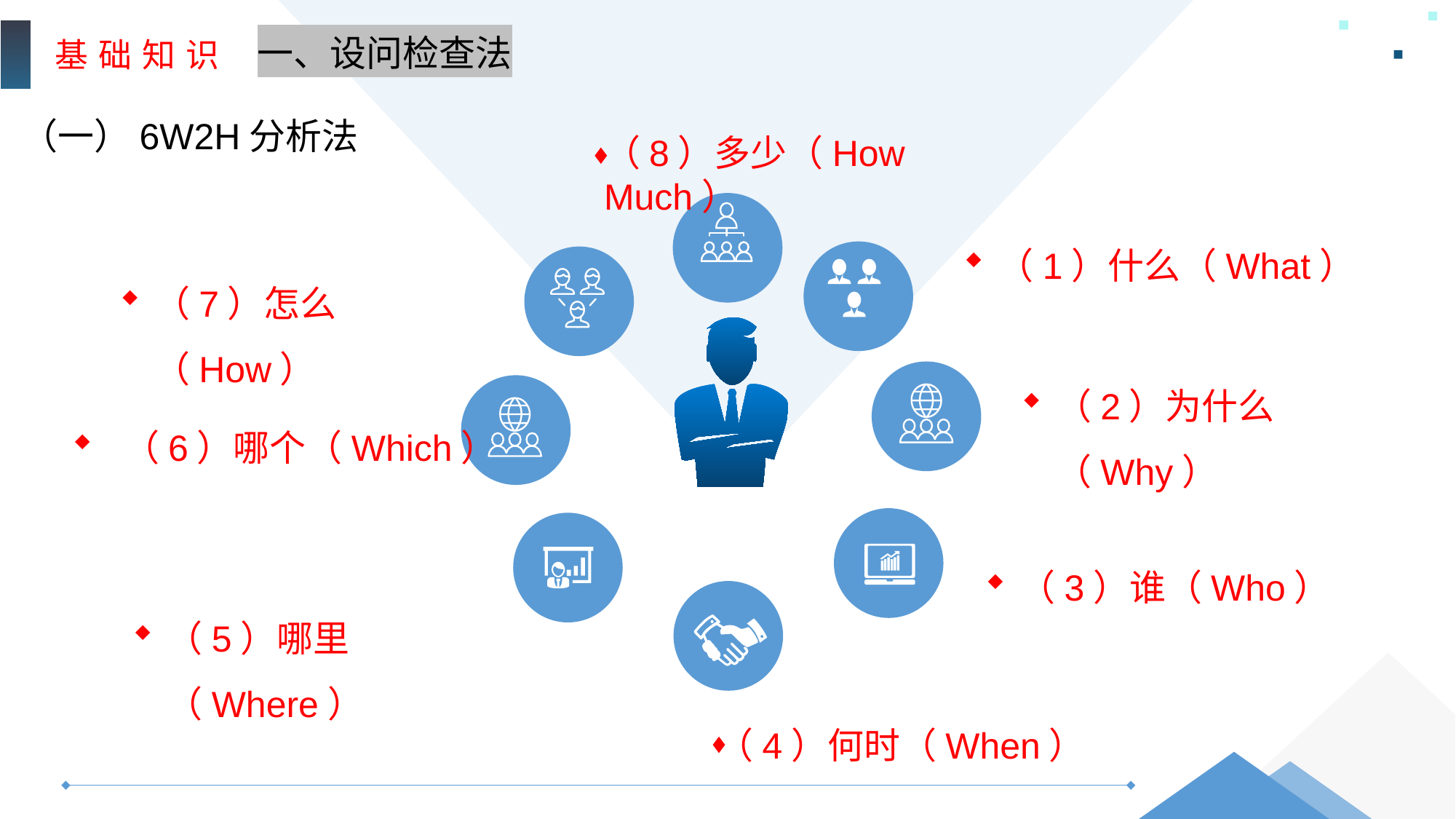

基 础 知 识

一、设问检查法
（一）6W2H分析法
（8）多少（How Much）

（1）什么（What）

（7）怎么（How）

（2）为什么（Why）

 （6）哪个（Which）

（3）谁（Who）

（5）哪里（Where）

（4）何时（When）